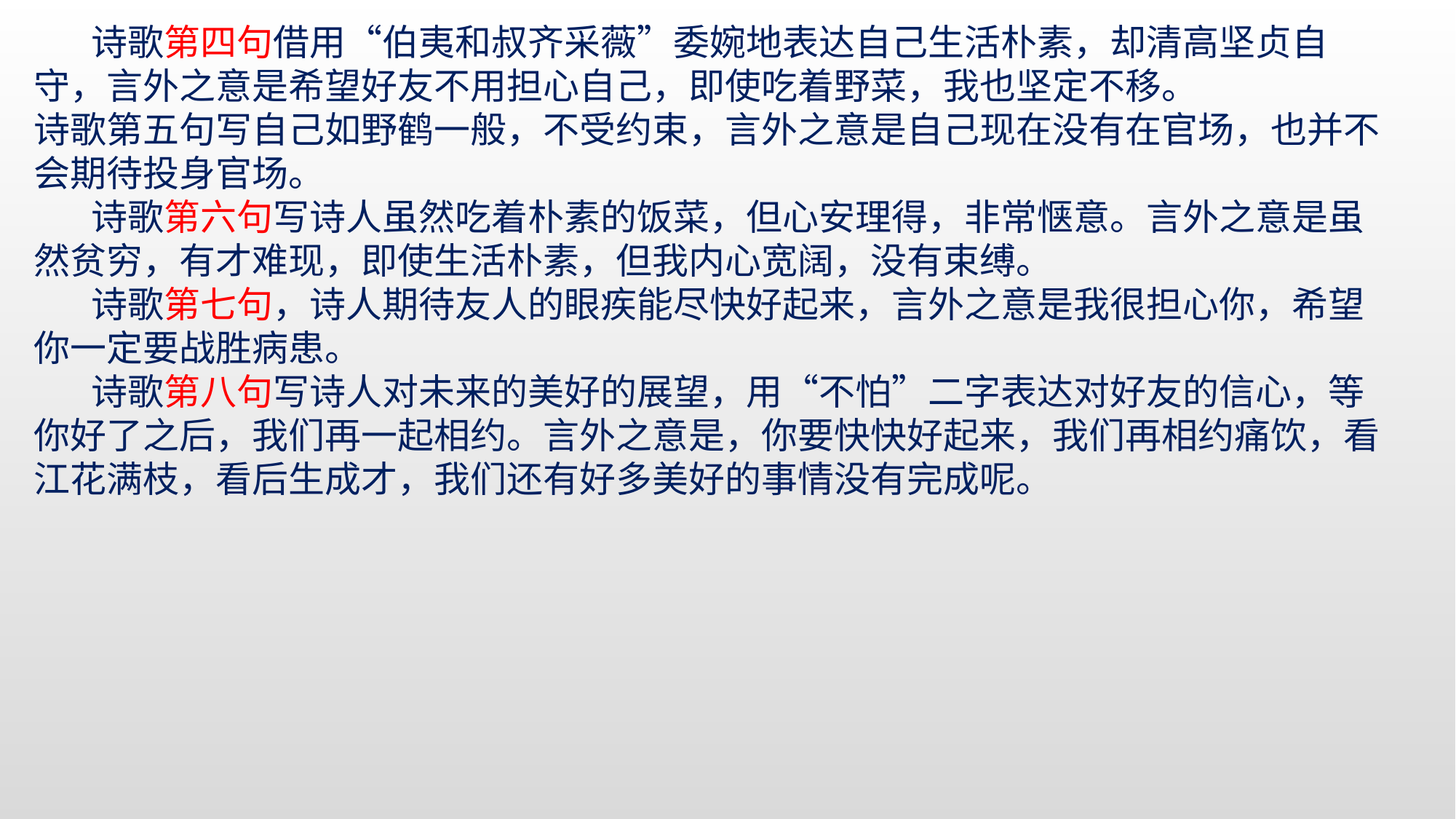

诗歌第四句借用“伯夷和叔齐采薇”委婉地表达自己生活朴素，却清高坚贞自守，言外之意是希望好友不用担心自己，即使吃着野菜，我也坚定不移。诗歌第五句写自己如野鹤一般，不受约束，言外之意是自己现在没有在官场，也并不会期待投身官场。      诗歌第六句写诗人虽然吃着朴素的饭菜，但心安理得，非常惬意。言外之意是虽然贫穷，有才难现，即使生活朴素，但我内心宽阔，没有束缚。      诗歌第七句，诗人期待友人的眼疾能尽快好起来，言外之意是我很担心你，希望你一定要战胜病患。      诗歌第八句写诗人对未来的美好的展望，用“不怕”二字表达对好友的信心，等你好了之后，我们再一起相约。言外之意是，你要快快好起来，我们再相约痛饮，看江花满枝，看后生成才，我们还有好多美好的事情没有完成呢。